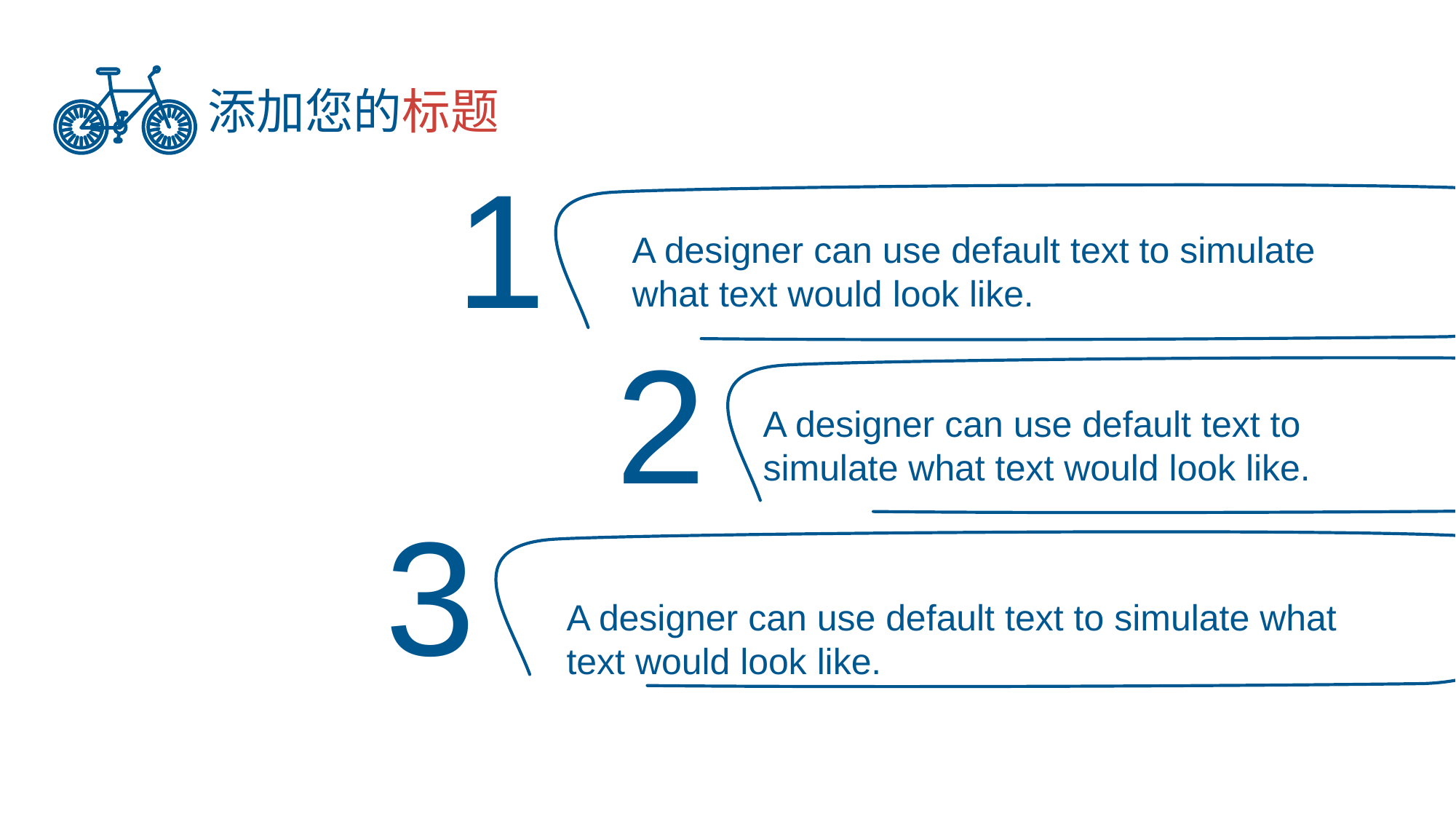

添加您的标题

1
A designer can use default text to simulate what text would look like.
2
A designer can use default text to simulate what text would look like.
3
A designer can use default text to simulate what text would look like.